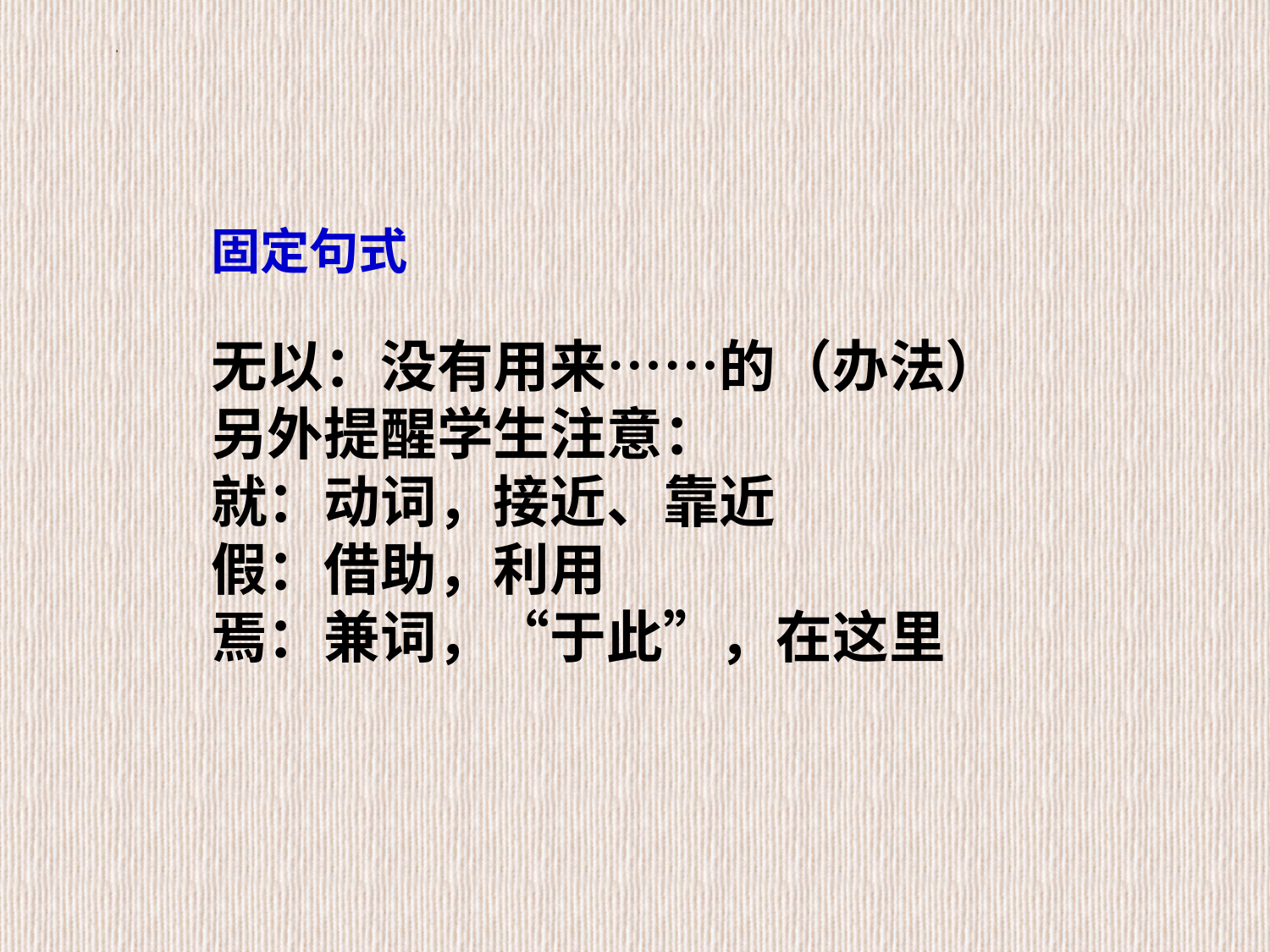

固定句式

无以：没有用来……的（办法）
另外提醒学生注意：
就：动词，接近、靠近
假：借助，利用
焉：兼词，“于此”，在这里